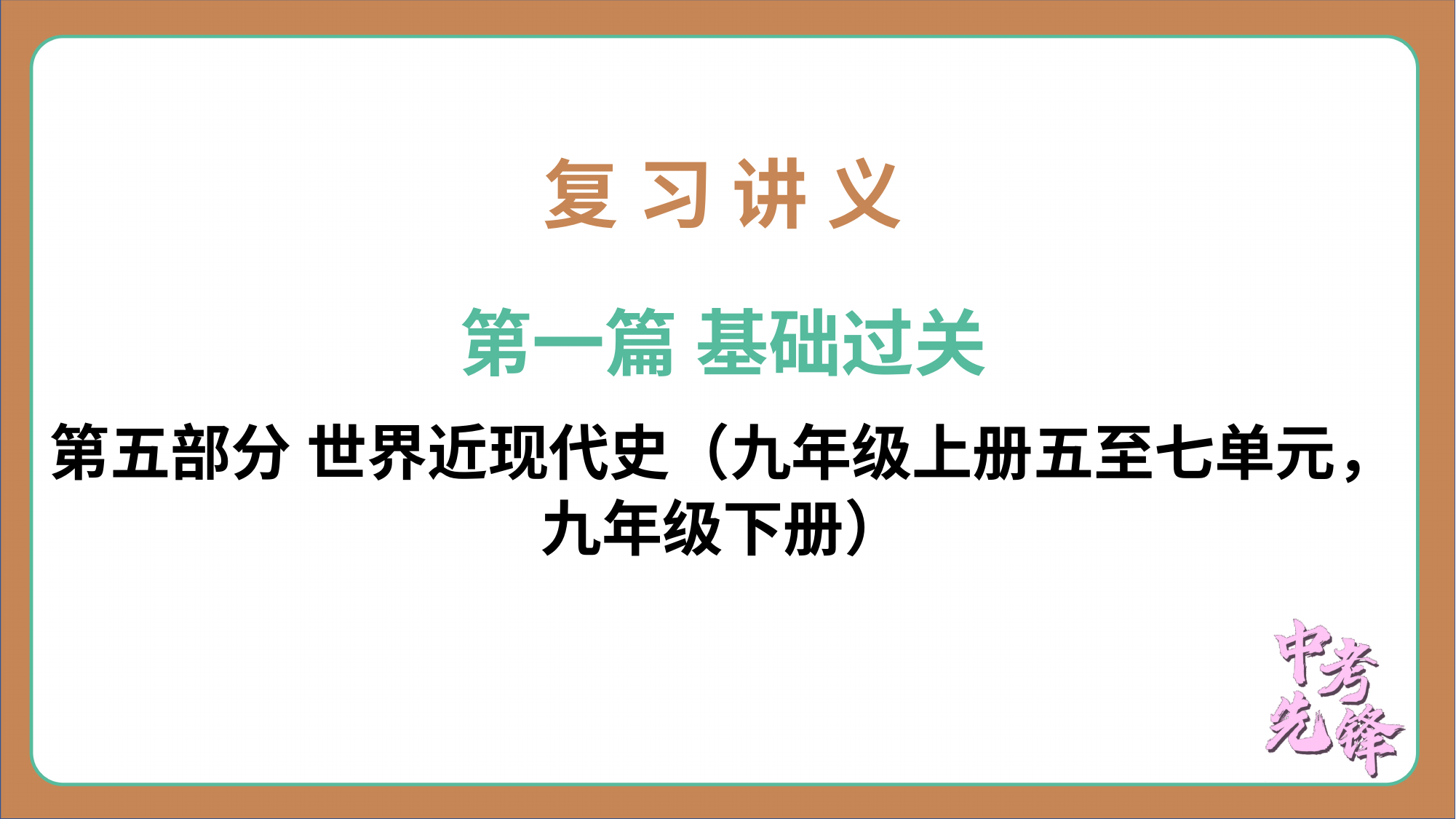

复 习 讲 义
第一篇 基础过关
第五部分 世界近现代史（九年级上册五至七单元，
九年级下册）